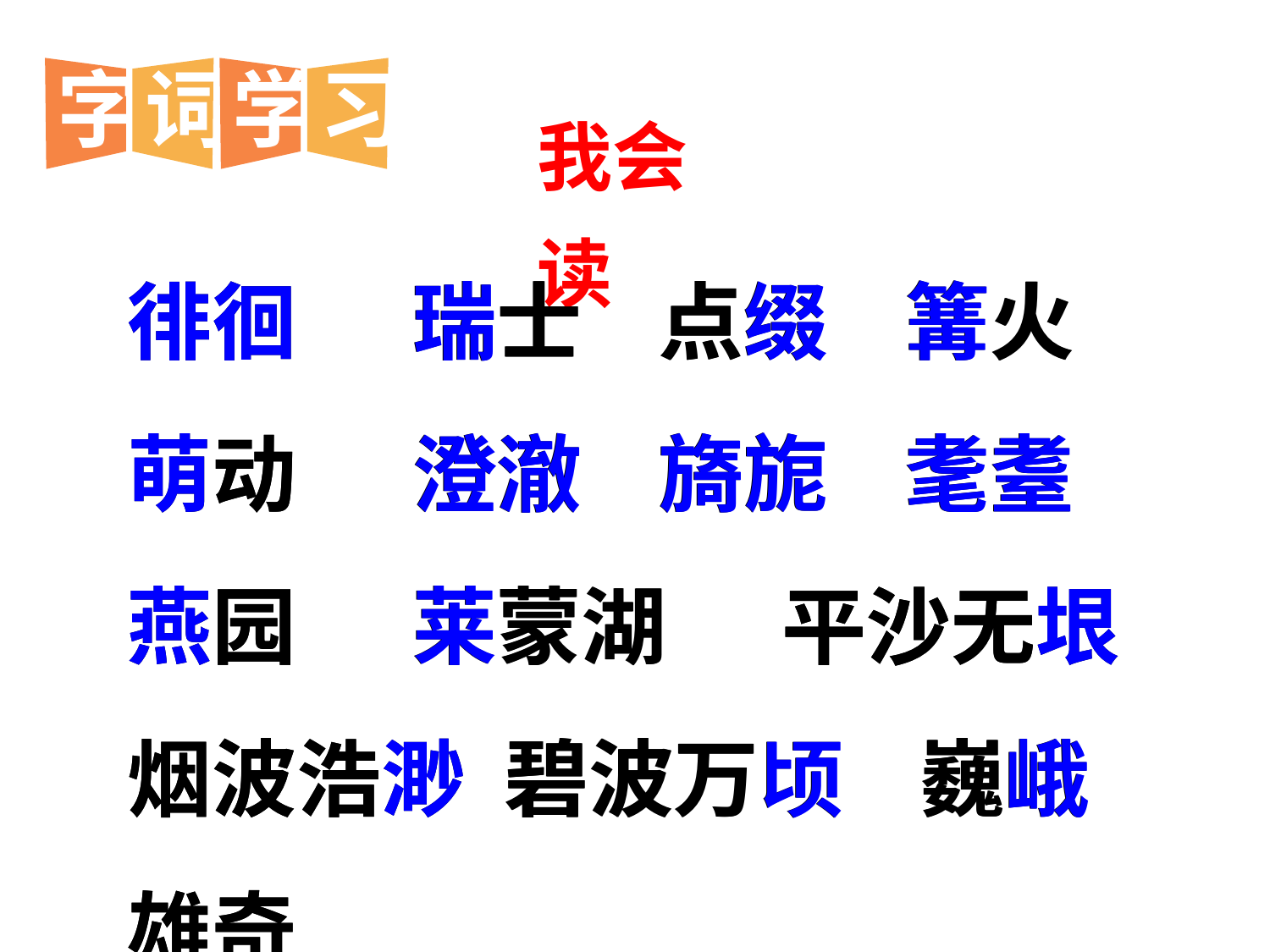

字
词
学
习
我会读
徘徊      瑞士    点缀    篝火
萌动      澄澈    旖旎    耄耋
燕园      莱蒙湖      平沙无垠
烟波浩渺  碧波万顷    巍峨雄奇
徘徊      瑞士    点缀    篝火
萌动      澄澈    旖旎    耄耋
燕园      莱蒙湖      平沙无垠
烟波浩渺  碧波万顷    巍峨雄奇